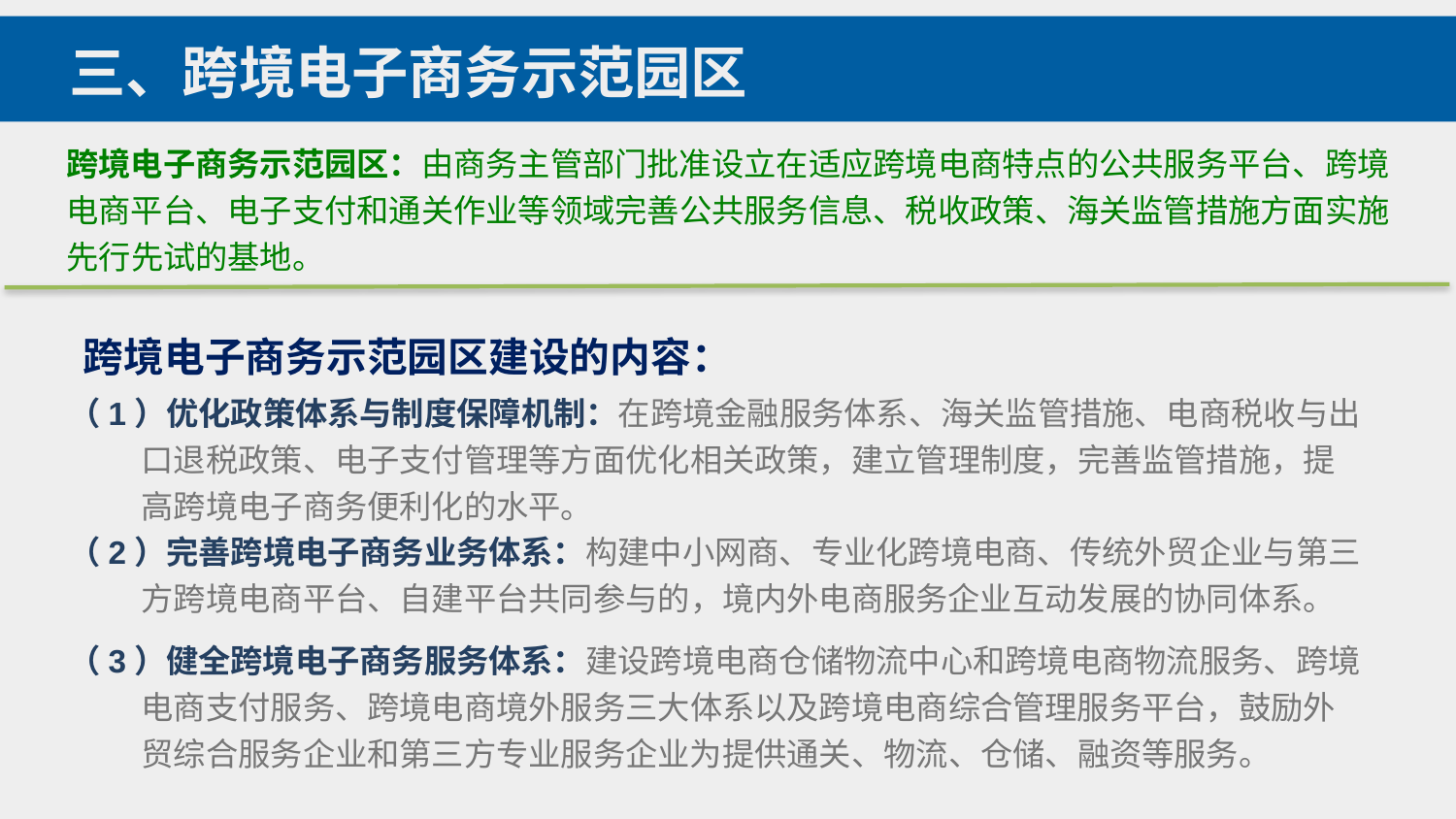

三、跨境电子商务示范园区
跨境电子商务示范园区：由商务主管部门批准设立在适应跨境电商特点的公共服务平台、跨境电商平台、电子支付和通关作业等领域完善公共服务信息、税收政策、海关监管措施方面实施先行先试的基地。
跨境电子商务示范园区建设的内容：
（1）优化政策体系与制度保障机制：在跨境金融服务体系、海关监管措施、电商税收与出
         口退税政策、电子支付管理等方面优化相关政策，建立管理制度，完善监管措施，提
         高跨境电子商务便利化的水平。
（2）完善跨境电子商务业务体系：构建中小网商、专业化跨境电商、传统外贸企业与第三
         方跨境电商平台、自建平台共同参与的，境内外电商服务企业互动发展的协同体系。
（3）健全跨境电子商务服务体系：建设跨境电商仓储物流中心和跨境电商物流服务、跨境
         电商支付服务、跨境电商境外服务三大体系以及跨境电商综合管理服务平台，鼓励外
         贸综合服务企业和第三方专业服务企业为提供通关、物流、仓储、融资等服务。